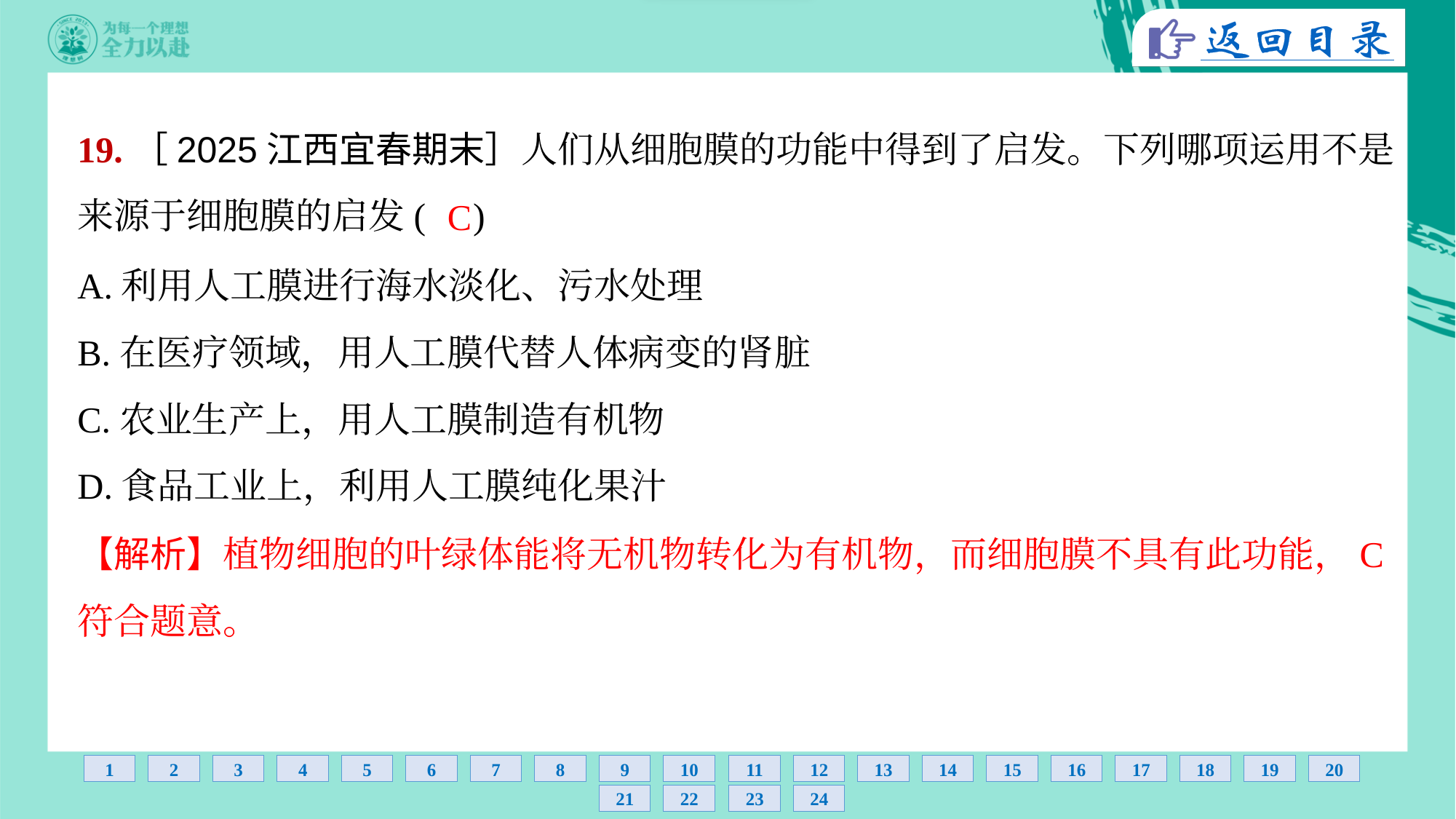

19.［2025江西宜春期末］人们从细胞膜的功能中得到了启发。下列哪项运用不是
来源于细胞膜的启发(     )
C
A.利用人工膜进行海水淡化、污水处理
B.在医疗领域，用人工膜代替人体病变的肾脏
C.农业生产上，用人工膜制造有机物
D.食品工业上，利用人工膜纯化果汁
【解析】植物细胞的叶绿体能将无机物转化为有机物，而细胞膜不具有此功能，C
符合题意。